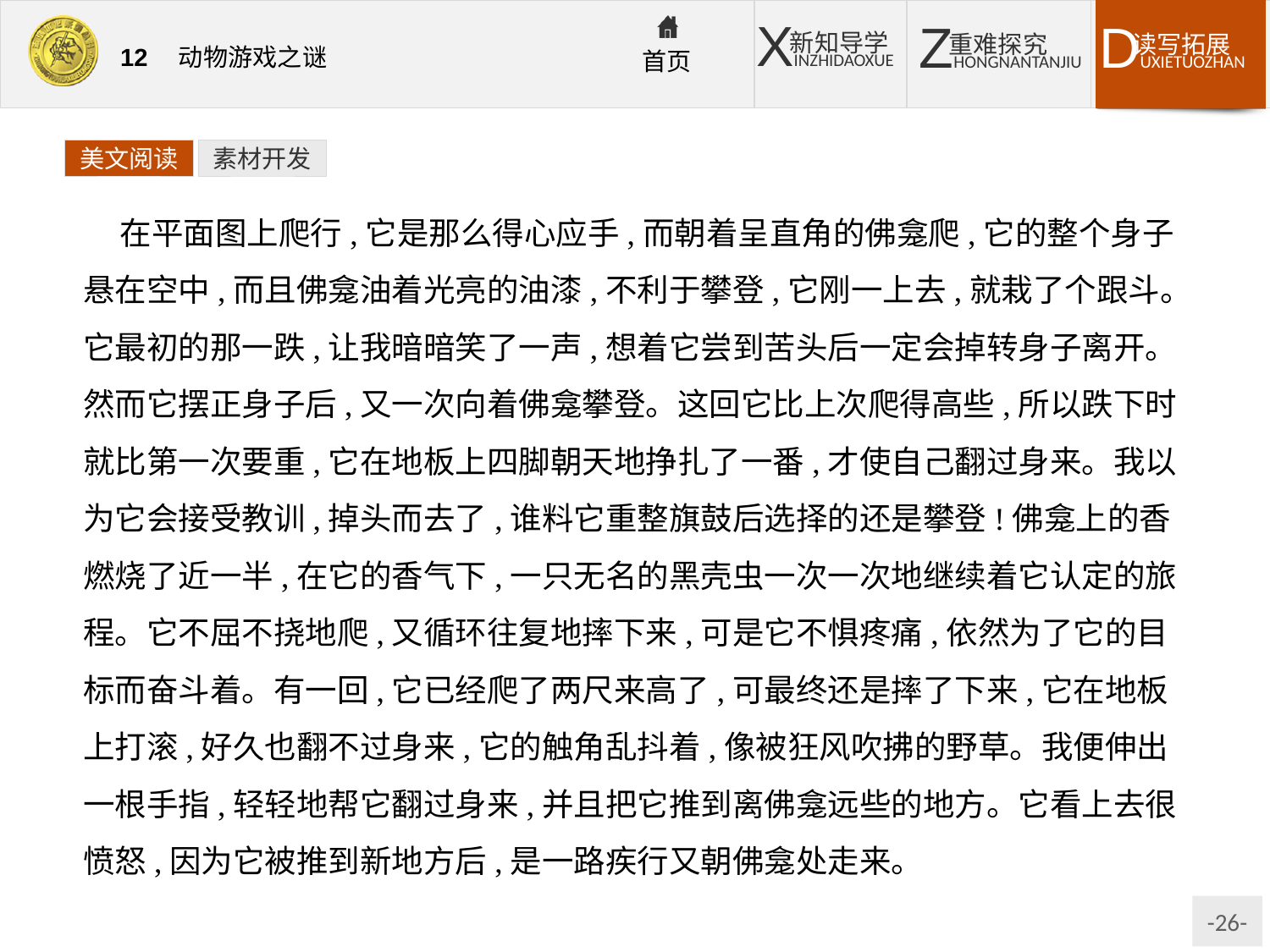

美文阅读
素材开发
在平面图上爬行,它是那么得心应手,而朝着呈直角的佛龛爬,它的整个身子悬在空中,而且佛龛油着光亮的油漆,不利于攀登,它刚一上去,就栽了个跟斗。它最初的那一跌,让我暗暗笑了一声,想着它尝到苦头后一定会掉转身子离开。然而它摆正身子后,又一次向着佛龛攀登。这回它比上次爬得高些,所以跌下时就比第一次要重,它在地板上四脚朝天地挣扎了一番,才使自己翻过身来。我以为它会接受教训,掉头而去了,谁料它重整旗鼓后选择的还是攀登!佛龛上的香燃烧了近一半,在它的香气下,一只无名的黑壳虫一次一次地继续着它认定的旅程。它不屈不挠地爬,又循环往复地摔下来,可是它不惧疼痛,依然为了它的目标而奋斗着。有一回,它已经爬了两尺来高了,可最终还是摔了下来,它在地板上打滚,好久也翻不过身来,它的触角乱抖着,像被狂风吹拂的野草。我便伸出一根手指,轻轻地帮它翻过身来,并且把它推到离佛龛远些的地方。它看上去很愤怒,因为它被推到新地方后,是一路疾行又朝佛龛处走来。